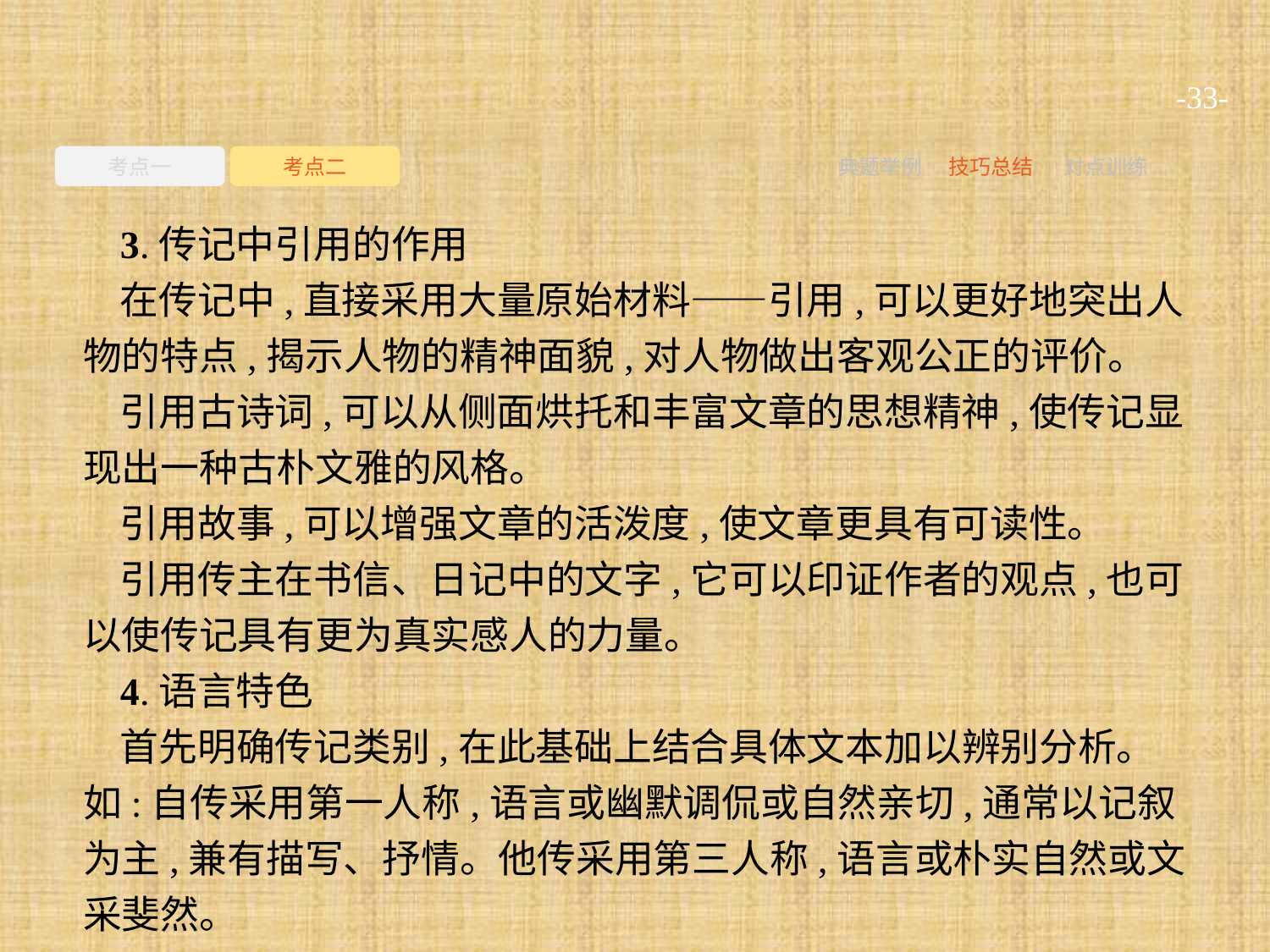

-33-
考点一
考点二
典题举例
技巧总结
对点训练
3.传记中引用的作用
在传记中,直接采用大量原始材料——引用,可以更好地突出人物的特点,揭示人物的精神面貌,对人物做出客观公正的评价。
引用古诗词,可以从侧面烘托和丰富文章的思想精神,使传记显现出一种古朴文雅的风格。
引用故事,可以增强文章的活泼度,使文章更具有可读性。
引用传主在书信、日记中的文字,它可以印证作者的观点,也可以使传记具有更为真实感人的力量。
4.语言特色
首先明确传记类别,在此基础上结合具体文本加以辨别分析。如:自传采用第一人称,语言或幽默调侃或自然亲切,通常以记叙为主,兼有描写、抒情。他传采用第三人称,语言或朴实自然或文采斐然。